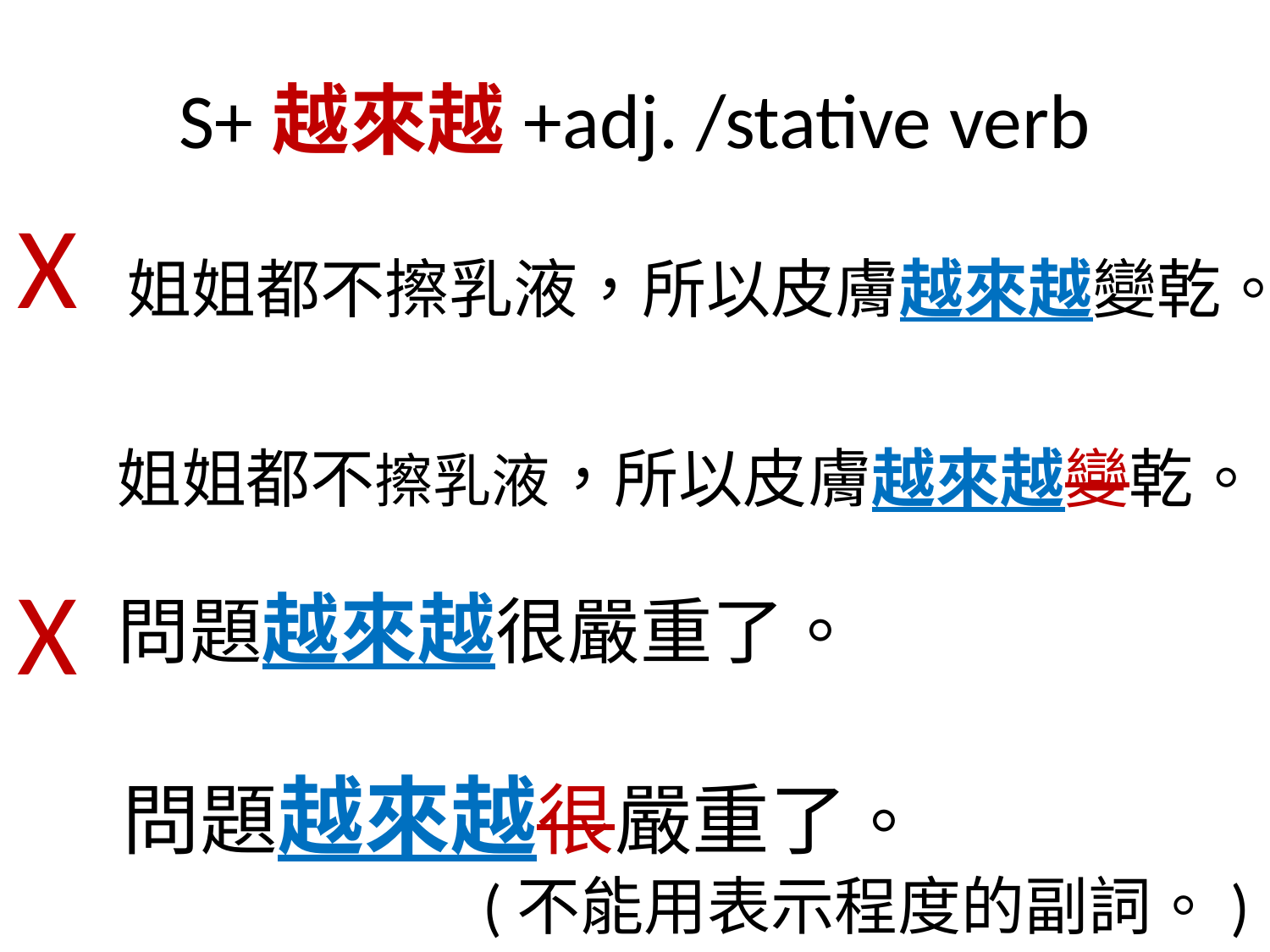

S+越來越+adj. /stative verb
X
# 姐姐都不擦乳液，所以皮膚越來越變乾。
姐姐都不擦乳液，所以皮膚越來越變乾。
問題越來越很嚴重了。
X
問題越來越很嚴重了。
                         (不能用表示程度的副詞。)